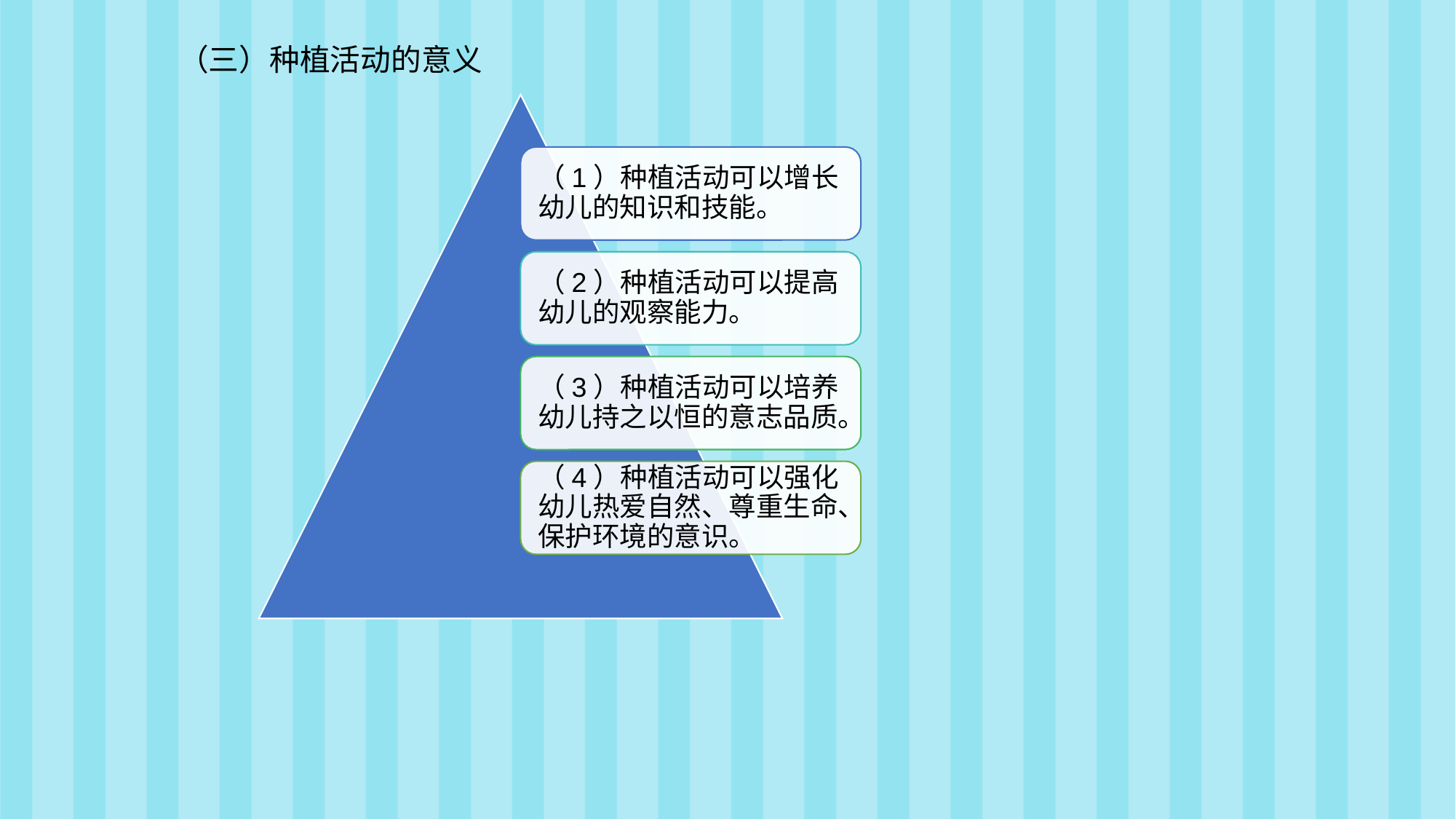

（三）种植活动的意义
（1）种植活动可以增长幼儿的知识和技能。
（2）种植活动可以提高幼儿的观察能力。
（3）种植活动可以培养幼儿持之以恒的意志品质。
（4）种植活动可以强化幼儿热爱自然、尊重生命、保护环境的意识。